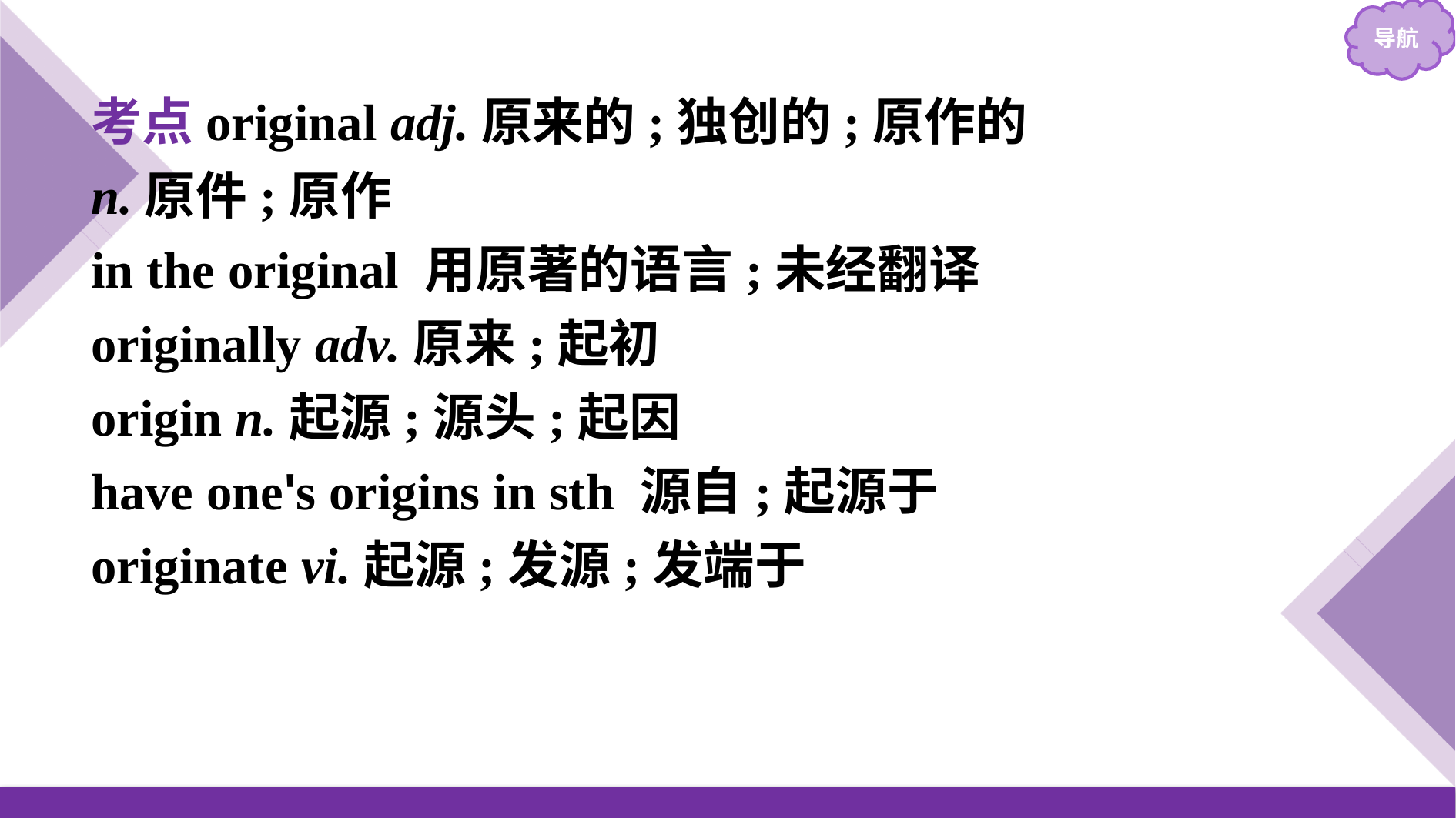

考点original adj.原来的;独创的;原作的
n.原件;原作
in the original 用原著的语言;未经翻译
originally adv.原来;起初
origin n.起源;源头;起因
have one's origins in sth 源自;起源于
originate vi.起源;发源;发端于